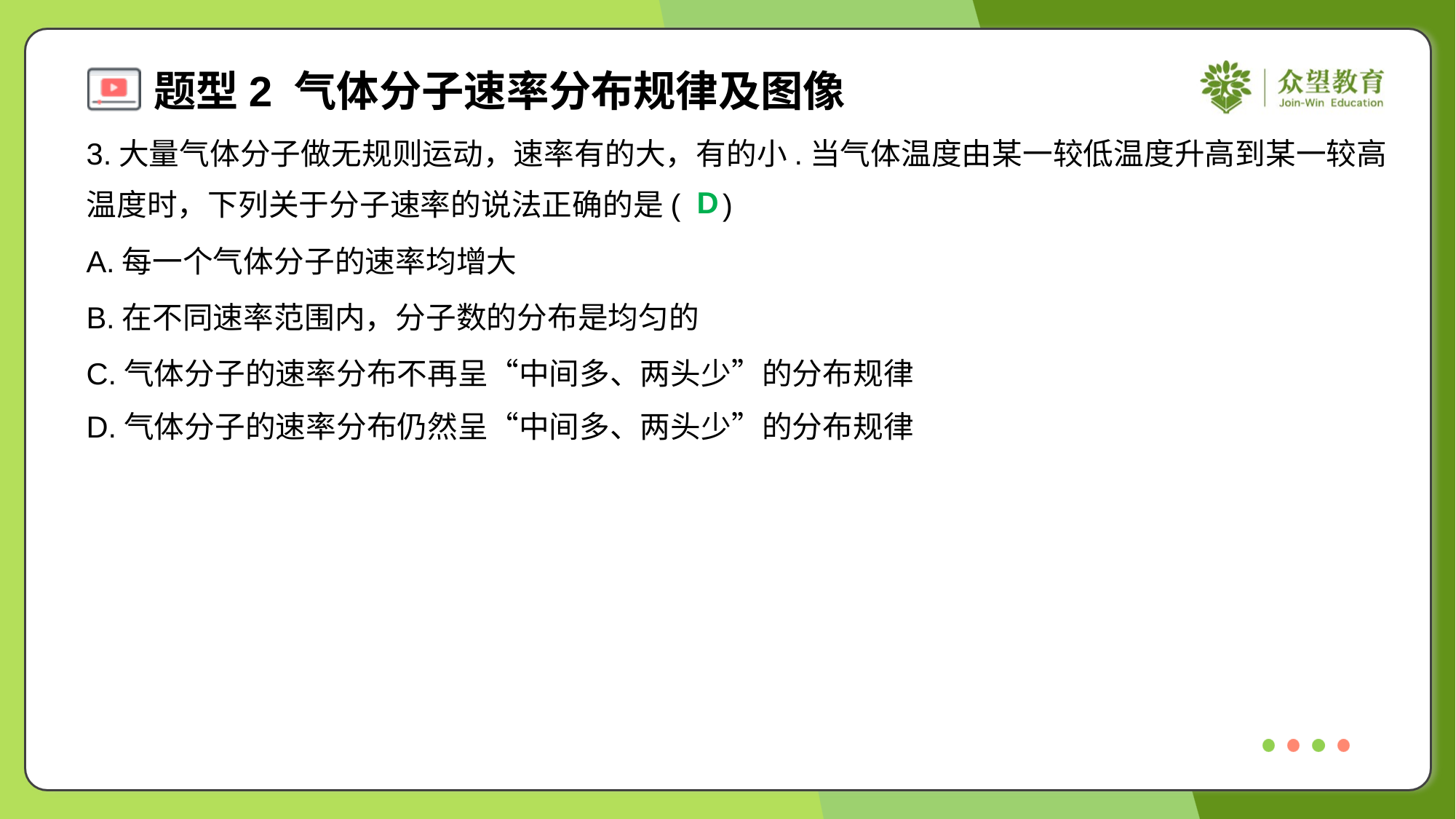

3.大量气体分子做无规则运动，速率有的大，有的小.当气体温度由某一较低温度升高到某一较高
温度时，下列关于分子速率的说法正确的是(     )
D
A.每一个气体分子的速率均增大
B.在不同速率范围内，分子数的分布是均匀的
C.气体分子的速率分布不再呈“中间多、两头少”的分布规律
D.气体分子的速率分布仍然呈“中间多、两头少”的分布规律